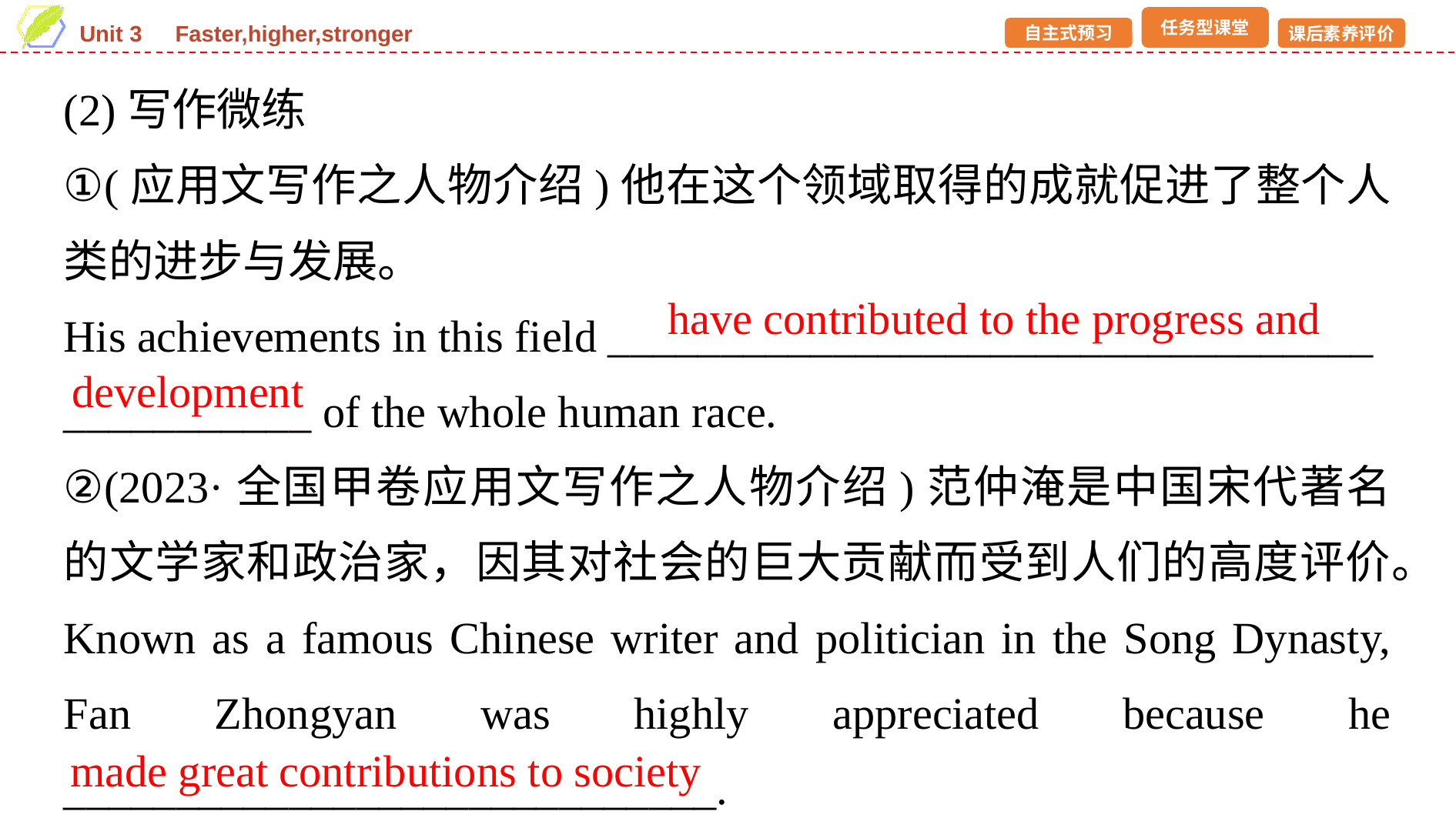

(2)写作微练
①(应用文写作之人物介绍)他在这个领域取得的成就促进了整个人类的进步与发展。
His achievements in this field __________________________________
___________ of the whole human race.
②(2023·全国甲卷应用文写作之人物介绍)范仲淹是中国宋代著名的文学家和政治家，因其对社会的巨大贡献而受到人们的高度评价。
Known as a famous Chinese writer and politician in the Song Dynasty, Fan Zhongyan was highly appreciated because he _____________________________.
have contributed to the progress and
development
made great contributions to society